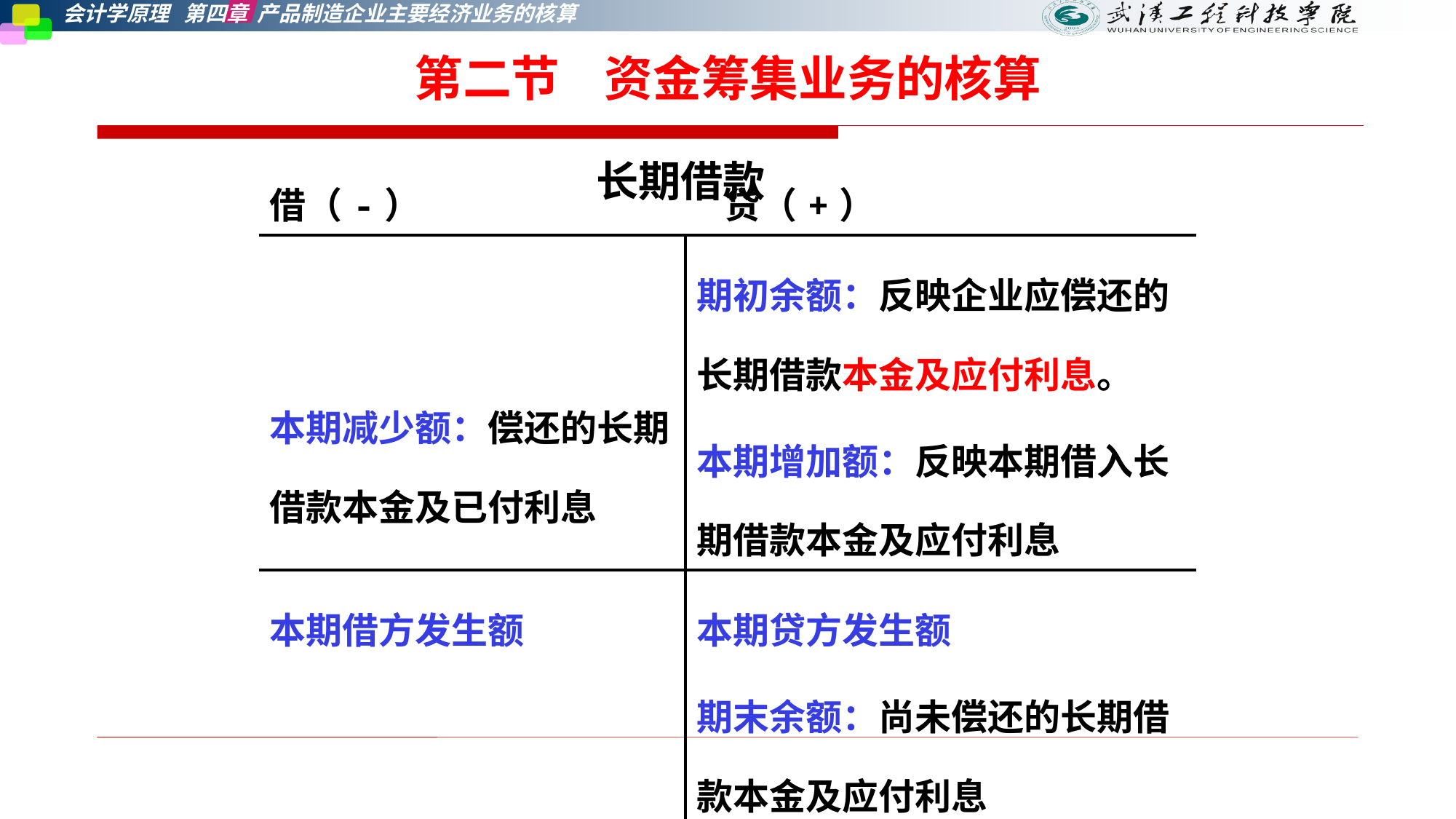

第二节    资金筹集业务的核算
长期借款
| 借（-） 贷（+） |  |
| --- | --- |
| 本期减少额：偿还的长期借款本金及已付利息 | 期初余额：反映企业应偿还的长期借款本金及应付利息。 本期增加额：反映本期借入长期借款本金及应付利息 |
| 本期借方发生额 | 本期贷方发生额 期末余额：尚未偿还的长期借款本金及应付利息 |